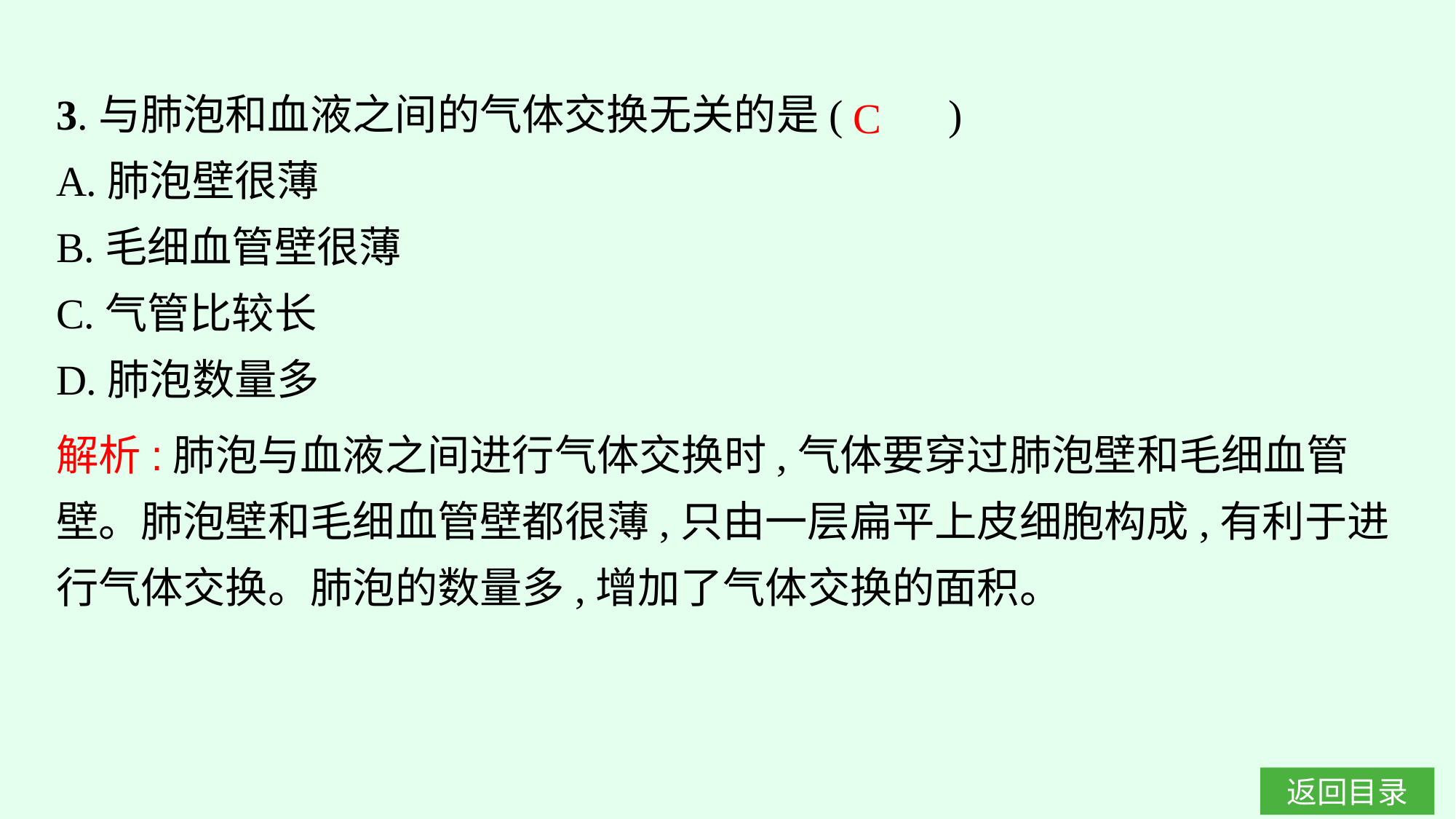

3.与肺泡和血液之间的气体交换无关的是(　　)
A.肺泡壁很薄
B.毛细血管壁很薄
C.气管比较长
D.肺泡数量多
C
解析:肺泡与血液之间进行气体交换时,气体要穿过肺泡壁和毛细血管壁。肺泡壁和毛细血管壁都很薄,只由一层扁平上皮细胞构成,有利于进行气体交换。肺泡的数量多,增加了气体交换的面积。